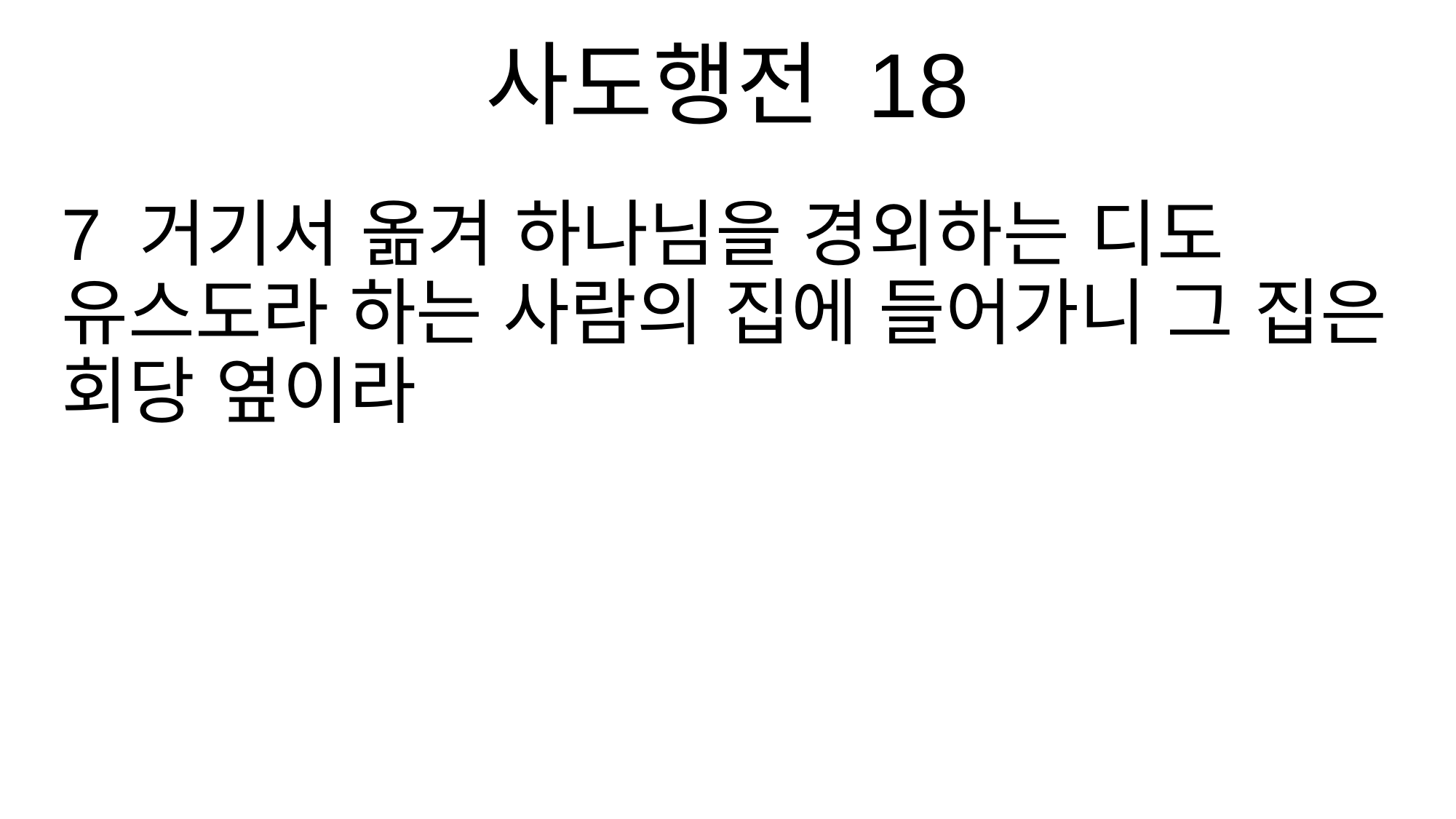

사도행전 18
7 거기서 옮겨 하나님을 경외하는 디도 유스도라 하는 사람의 집에 들어가니 그 집은 회당 옆이라